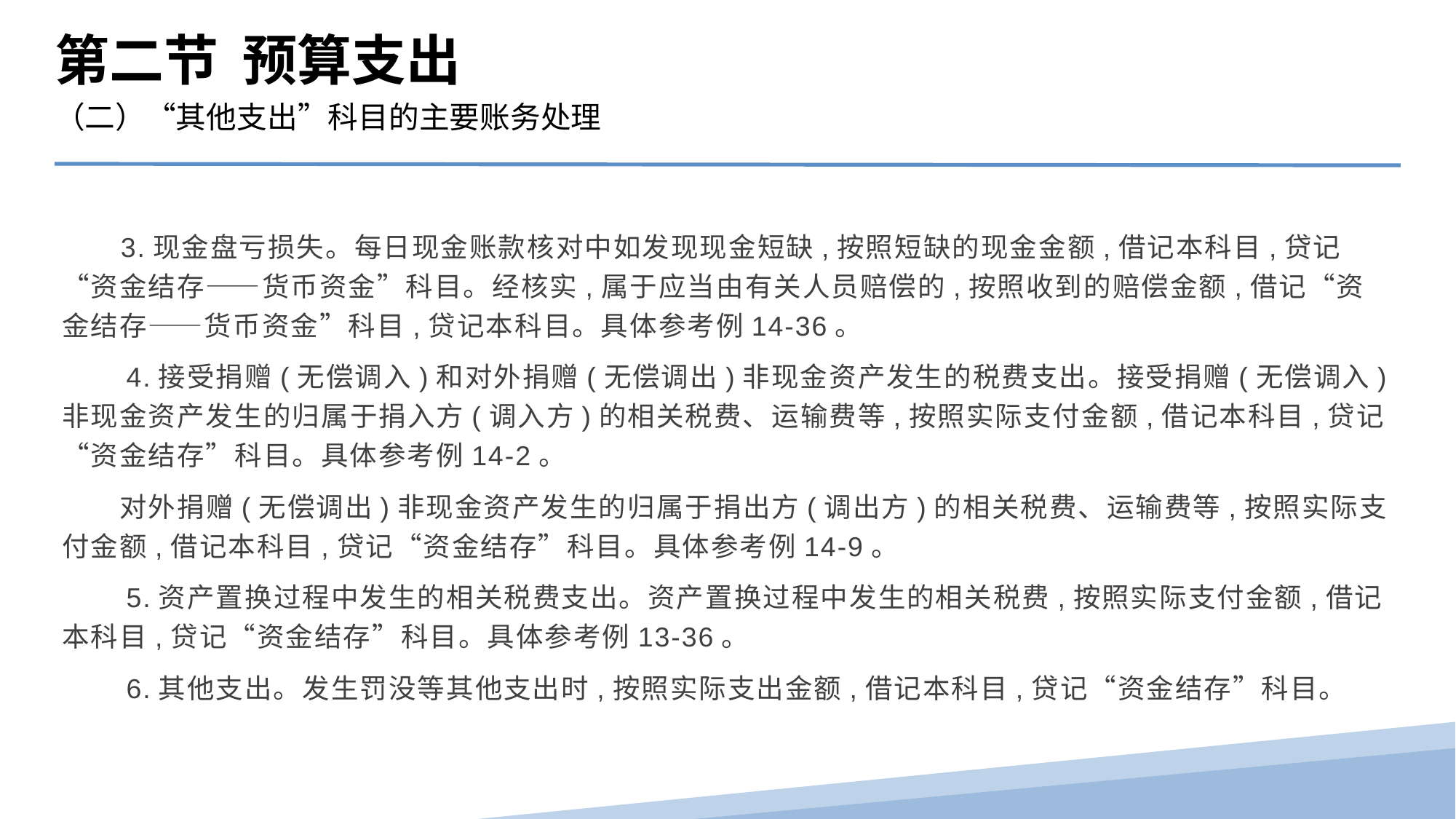

第二节  预算支出
（二）“其他支出”科目的主要账务处理
　   3.现金盘亏损失。每日现金账款核对中如发现现金短缺,按照短缺的现金金额,借记本科目,贷记“资金结存——货币资金”科目。经核实,属于应当由有关人员赔偿的,按照收到的赔偿金额,借记“资金结存——货币资金”科目,贷记本科目。具体参考例14-36。
　　4.接受捐赠(无偿调入)和对外捐赠(无偿调出)非现金资产发生的税费支出。接受捐赠(无偿调入)非现金资产发生的归属于捐入方(调入方)的相关税费、运输费等,按照实际支付金额,借记本科目,贷记“资金结存”科目。具体参考例14-2。
　　对外捐赠(无偿调出)非现金资产发生的归属于捐出方(调出方)的相关税费、运输费等,按照实际支付金额,借记本科目,贷记“资金结存”科目。具体参考例14-9。
　　5.资产置换过程中发生的相关税费支出。资产置换过程中发生的相关税费,按照实际支付金额,借记本科目,贷记“资金结存”科目。具体参考例13-36。
　　6.其他支出。发生罚没等其他支出时,按照实际支出金额,借记本科目,贷记“资金结存”科目。